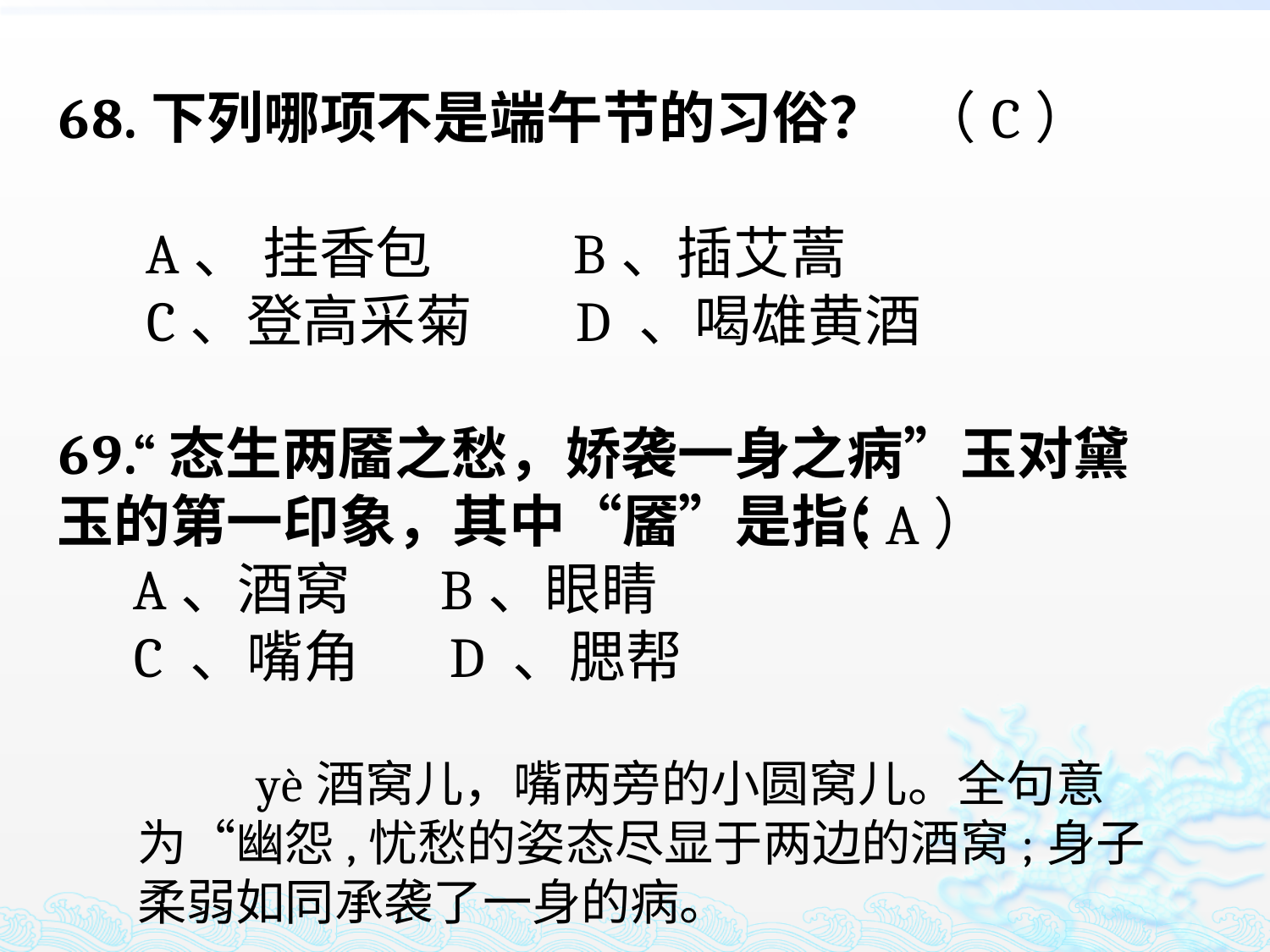

68.下列哪项不是端午节的习俗？

       A、 挂香包          B、插艾蒿
       C、登高采菊       D 、喝雄黄酒
（C）
69.“态生两靥之愁，娇袭一身之病”玉对黛玉的第一印象，其中“靥”是指：
      A、酒窝      B、眼睛
      C 、嘴角      D 、腮帮
（A）
           yè酒窝儿，嘴两旁的小圆窝儿。全句意为“幽怨,忧愁的姿态尽显于两边的酒窝;身子柔弱如同承袭了一身的病。